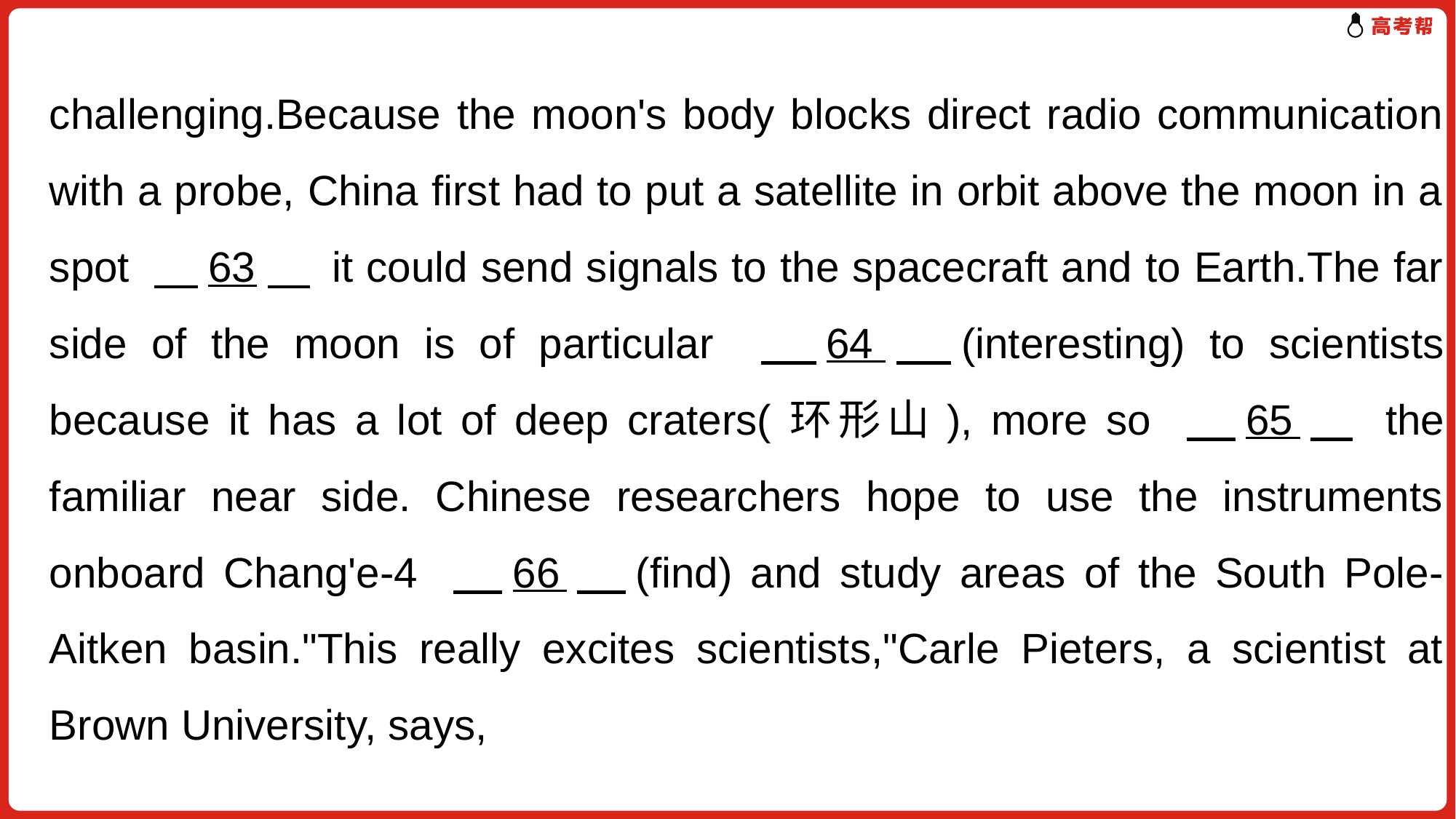

challenging.Because the moon's body blocks direct radio communication with a probe, China first had to put a satellite in orbit above the moon in a spot 　63　 it could send signals to the spacecraft and to Earth.The far side of the moon is of particular 　64　(interesting) to scientists because it has a lot of deep craters(环形山), more so 　65　 the familiar near side. Chinese researchers hope to use the instruments onboard Chang'e-4 　66　(find) and study areas of the South Pole-Aitken basin."This really excites scientists,"Carle Pieters, a scientist at Brown University, says,